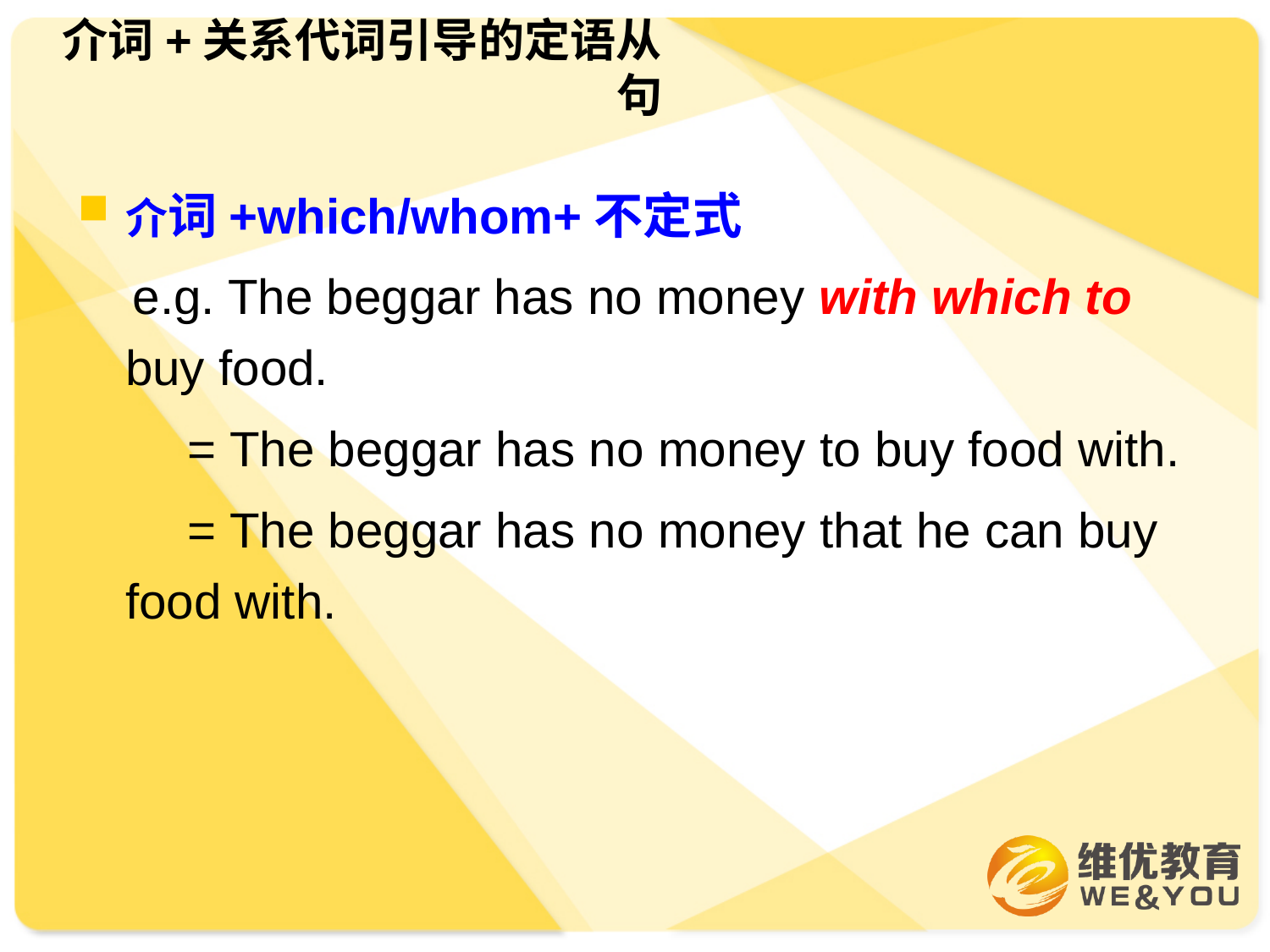

介词+关系代词引导的定语从句
介词+which/whom+不定式
    e.g. The beggar has no money with which to   buy food.
        = The beggar has no money to buy food with.
        = The beggar has no money that he can buy food with.